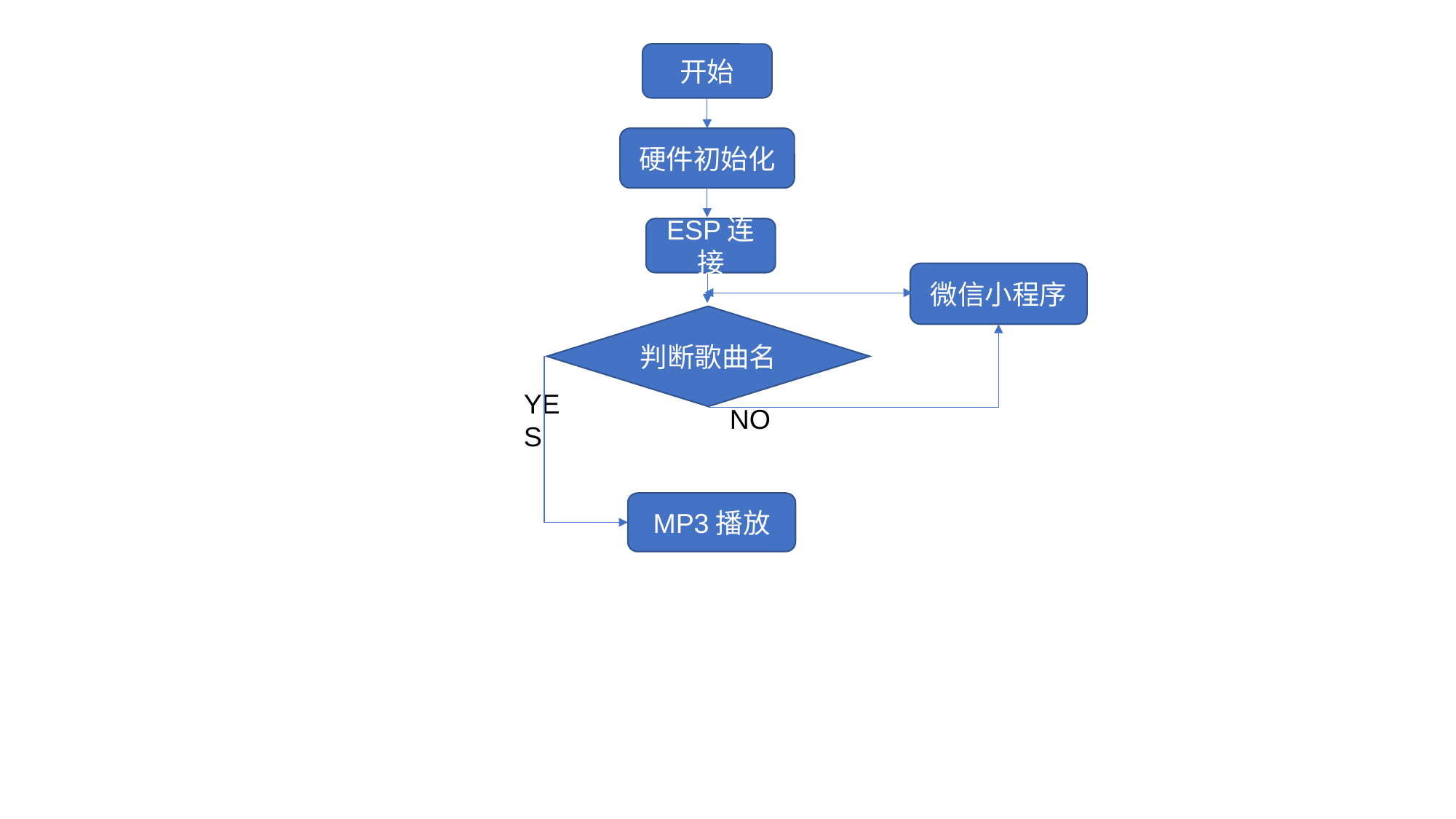

开始
硬件初始化
ESP连接
微信小程序
判断歌曲名
YES
NO
MP3播放